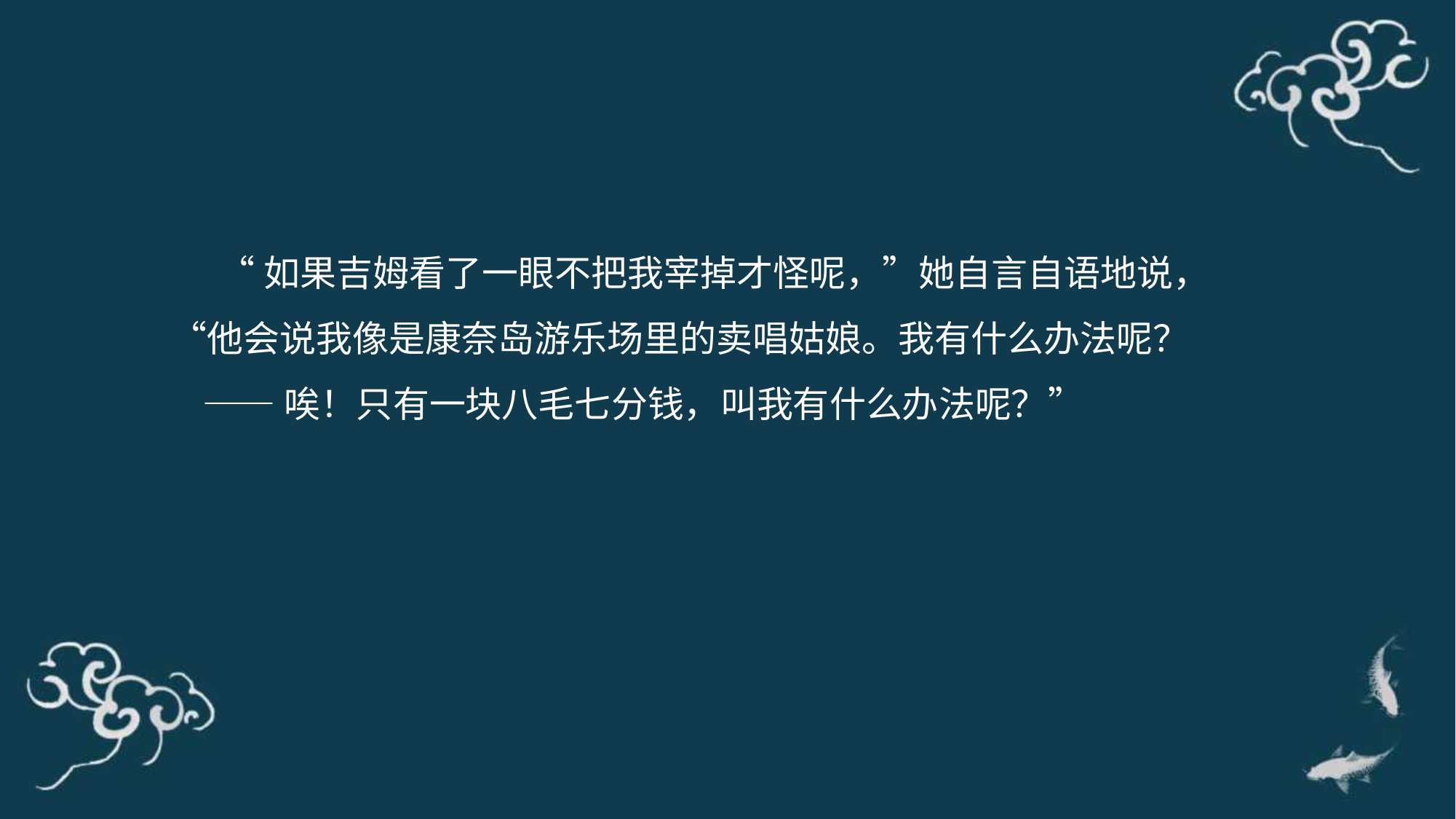

“如果吉姆看了一眼不把我宰掉才怪呢，”她自言自语地说，“他会说我像是康奈岛游乐场里的卖唱姑娘。我有什么办法呢？
——唉！只有一块八毛七分钱，叫我有什么办法呢？”